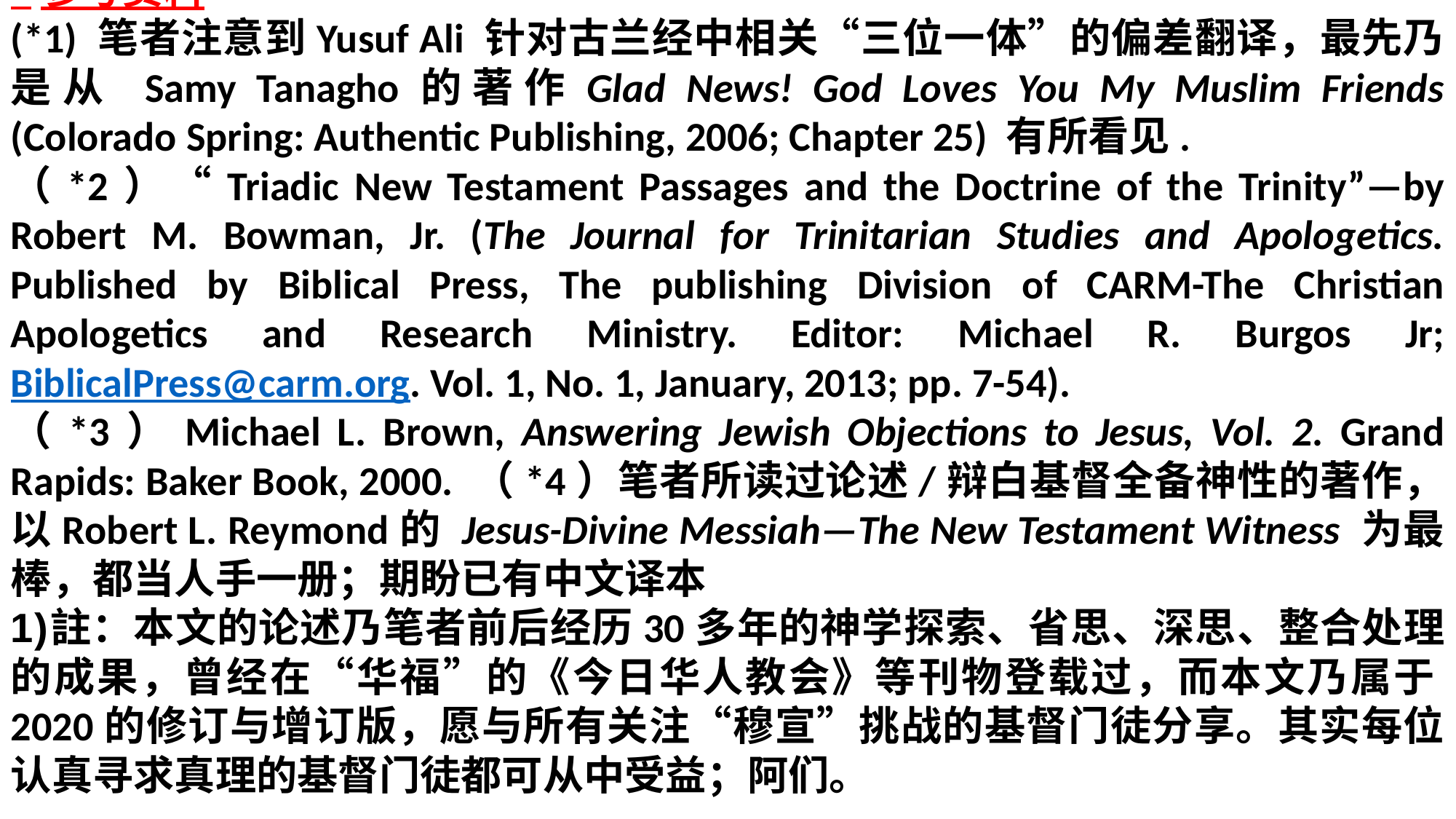

*参考资料
(*1) 笔者注意到Yusuf Ali 针对古兰经中相关“三位一体”的偏差翻译，最先乃是从 Samy Tanagho的著作Glad News! God Loves You My Muslim Friends (Colorado Spring: Authentic Publishing, 2006; Chapter 25) 有所看见.
（*2）“Triadic New Testament Passages and the Doctrine of the Trinity”—by Robert M. Bowman, Jr. (The Journal for Trinitarian Studies and Apologetics. Published by Biblical Press, The publishing Division of CARM-The Christian Apologetics and Research Ministry. Editor: Michael R. Burgos Jr; BiblicalPress@carm.org. Vol. 1, No. 1, January, 2013; pp. 7-54).
（*3）Michael L. Brown, Answering Jewish Objections to Jesus, Vol. 2. Grand Rapids: Baker Book, 2000. （*4）笔者所读过论述/辩白基督全备神性的著作，以Robert L. Reymond的 Jesus-Divine Messiah—The New Testament Witness 为最棒，都当人手一册；期盼已有中文译本
註：本文的论述乃笔者前后经历30多年的神学探索、省思、深思、整合处理的成果，曾经在“华福”的《今日华人教会》等刊物登载过，而本文乃属于2020的修订与增订版，愿与所有关注“穆宣”挑战的基督门徒分享。其实每位认真寻求真理的基督门徒都可从中受益；阿们。